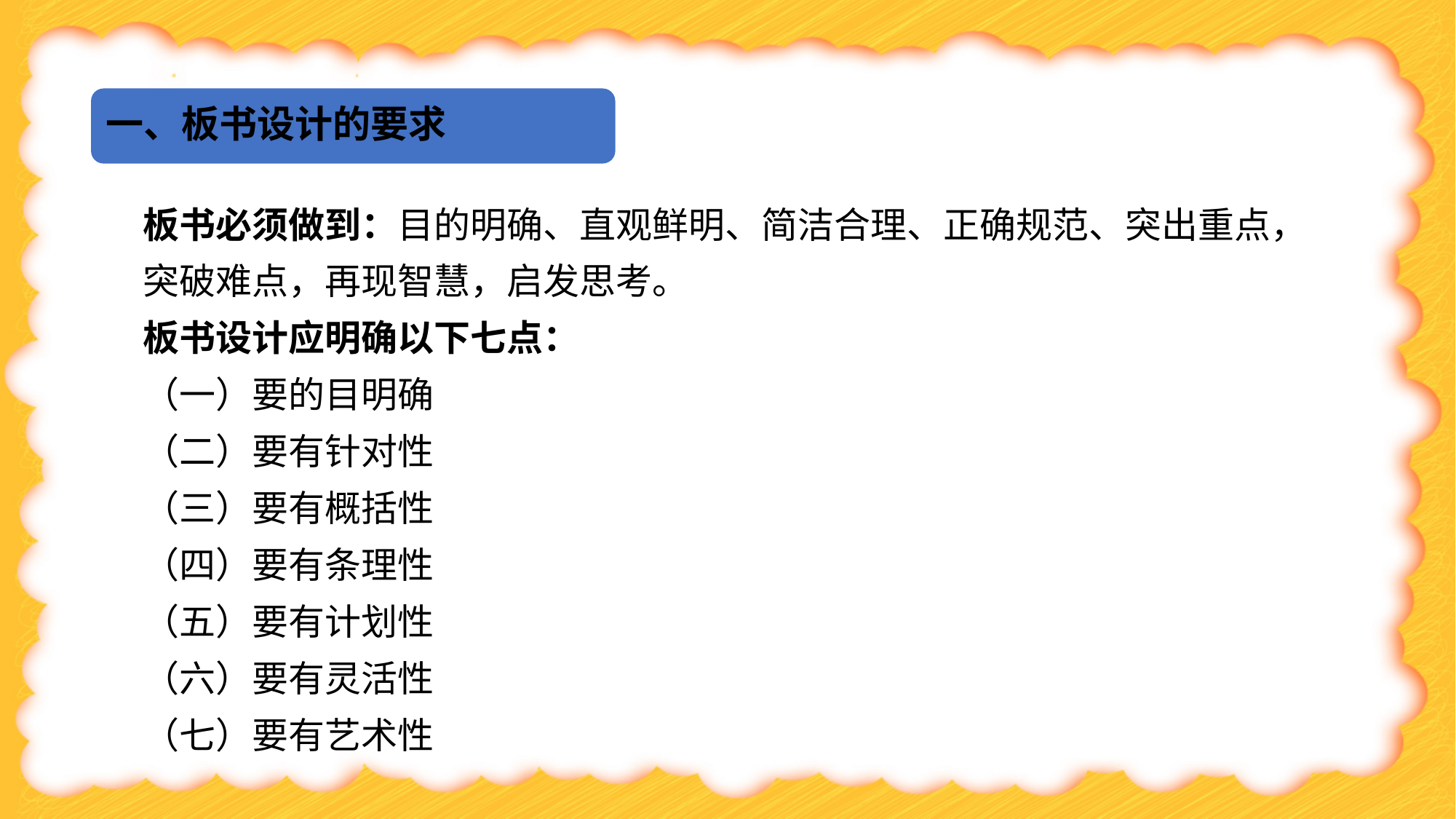

一、板书设计的要求
板书必须做到：目的明确、直观鲜明、简洁合理、正确规范、突出重点，突破难点，再现智慧，启发思考。
板书设计应明确以下七点：
（一）要的目明确
（二）要有针对性
（三）要有概括性
（四）要有条理性
（五）要有计划性
（六）要有灵活性
（七）要有艺术性